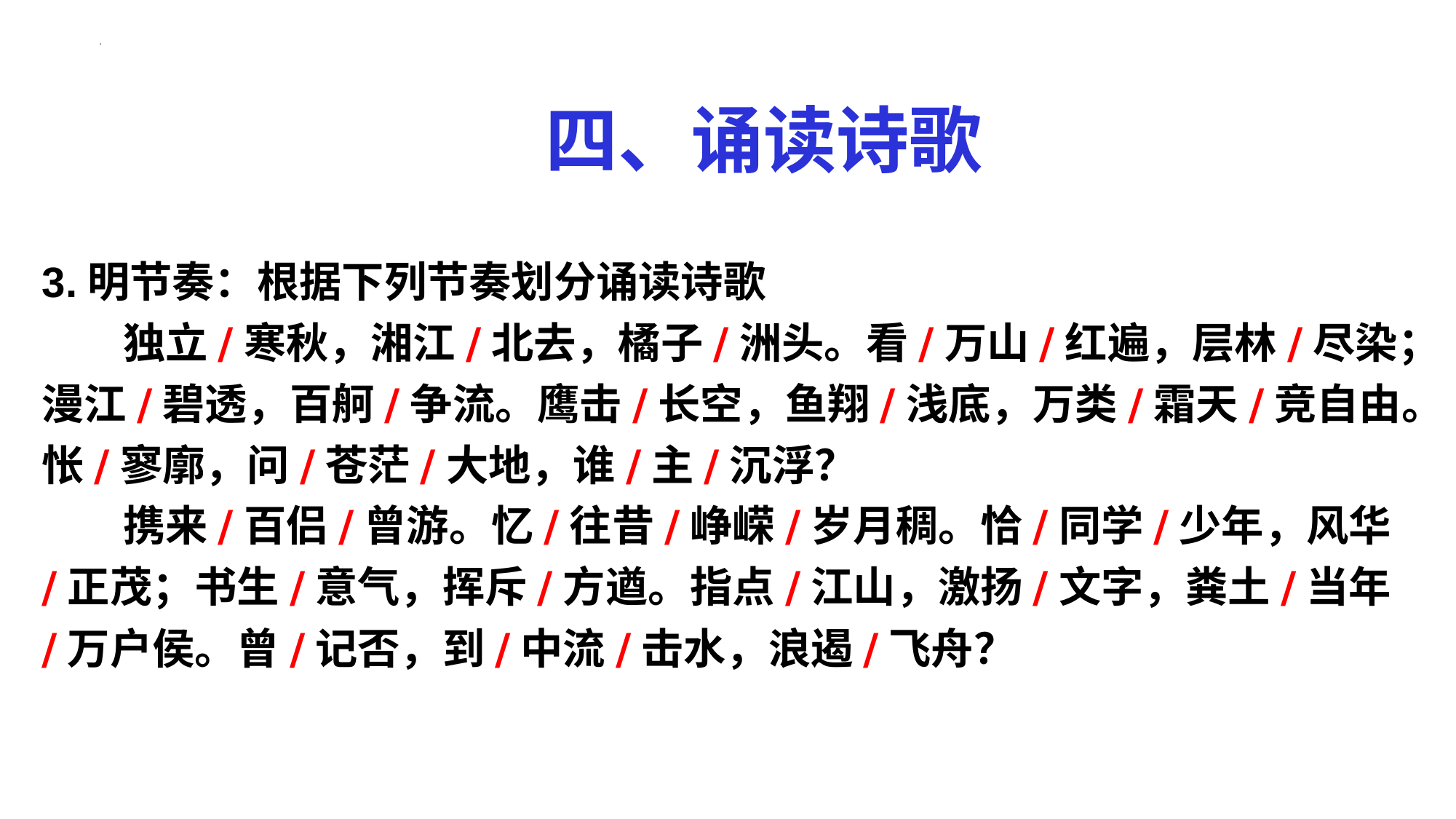

四、诵读诗歌
3.明节奏：根据下列节奏划分诵读诗歌
      独立/寒秋，湘江/北去，橘子/洲头。看/万山/红遍，层林/尽染；漫江/碧透，百舸/争流。鹰击/长空，鱼翔/浅底，万类/霜天/竞自由。怅/寥廓，问/苍茫/大地，谁/主/沉浮？
      携来/百侣/曾游。忆/往昔/峥嵘/岁月稠。恰/同学/少年，风华/正茂；书生/意气，挥斥/方遒。指点/江山，激扬/文字，粪土/当年/万户侯。曾/记否，到/中流/击水，浪遏/飞舟？